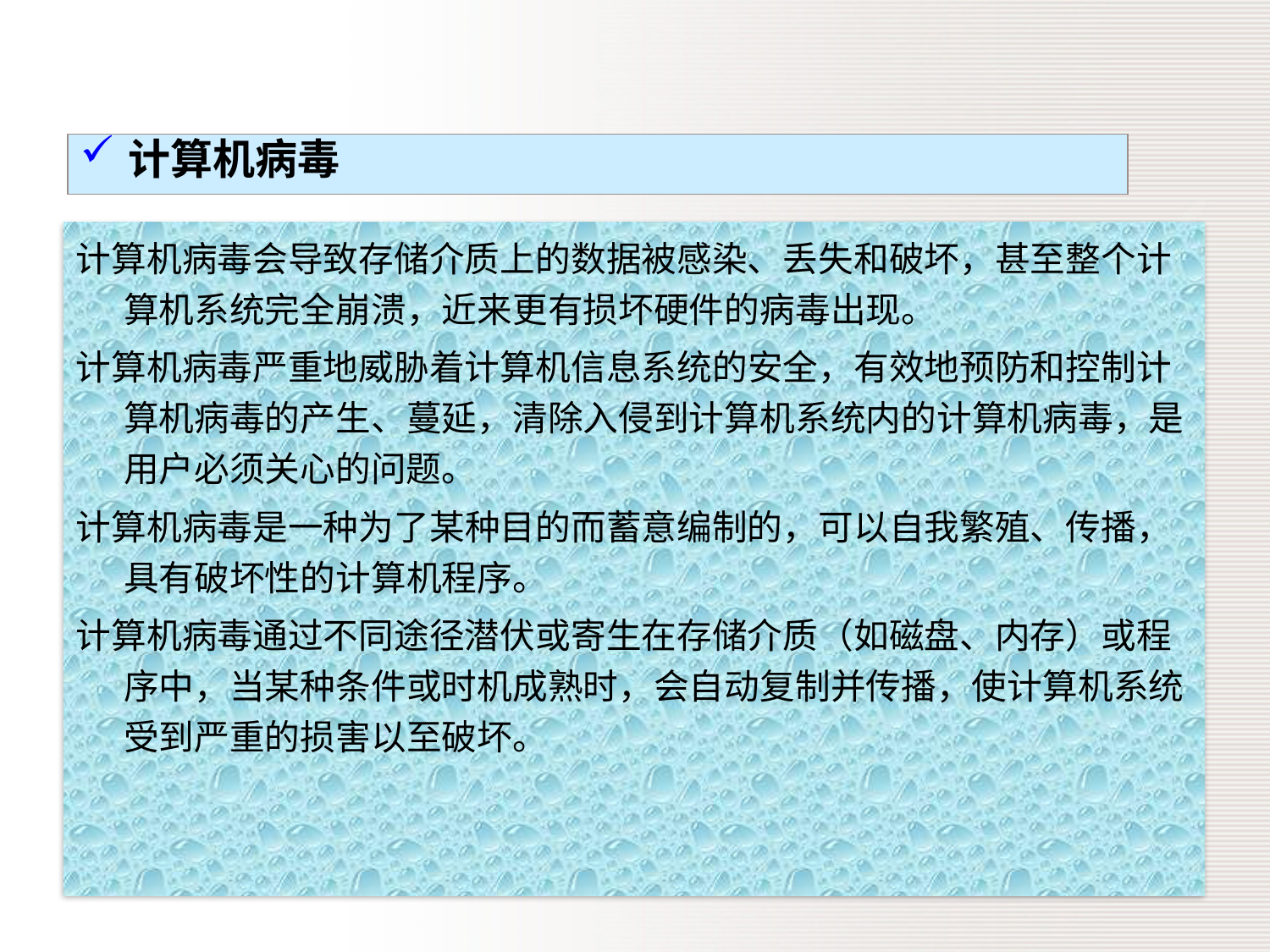

计算机病毒
计算机病毒会导致存储介质上的数据被感染、丢失和破坏，甚至整个计算机系统完全崩溃，近来更有损坏硬件的病毒出现。
计算机病毒严重地威胁着计算机信息系统的安全，有效地预防和控制计算机病毒的产生、蔓延，清除入侵到计算机系统内的计算机病毒，是用户必须关心的问题。
计算机病毒是一种为了某种目的而蓄意编制的，可以自我繁殖、传播，具有破坏性的计算机程序。
计算机病毒通过不同途径潜伏或寄生在存储介质（如磁盘、内存）或程序中，当某种条件或时机成熟时，会自动复制并传播，使计算机系统受到严重的损害以至破坏。